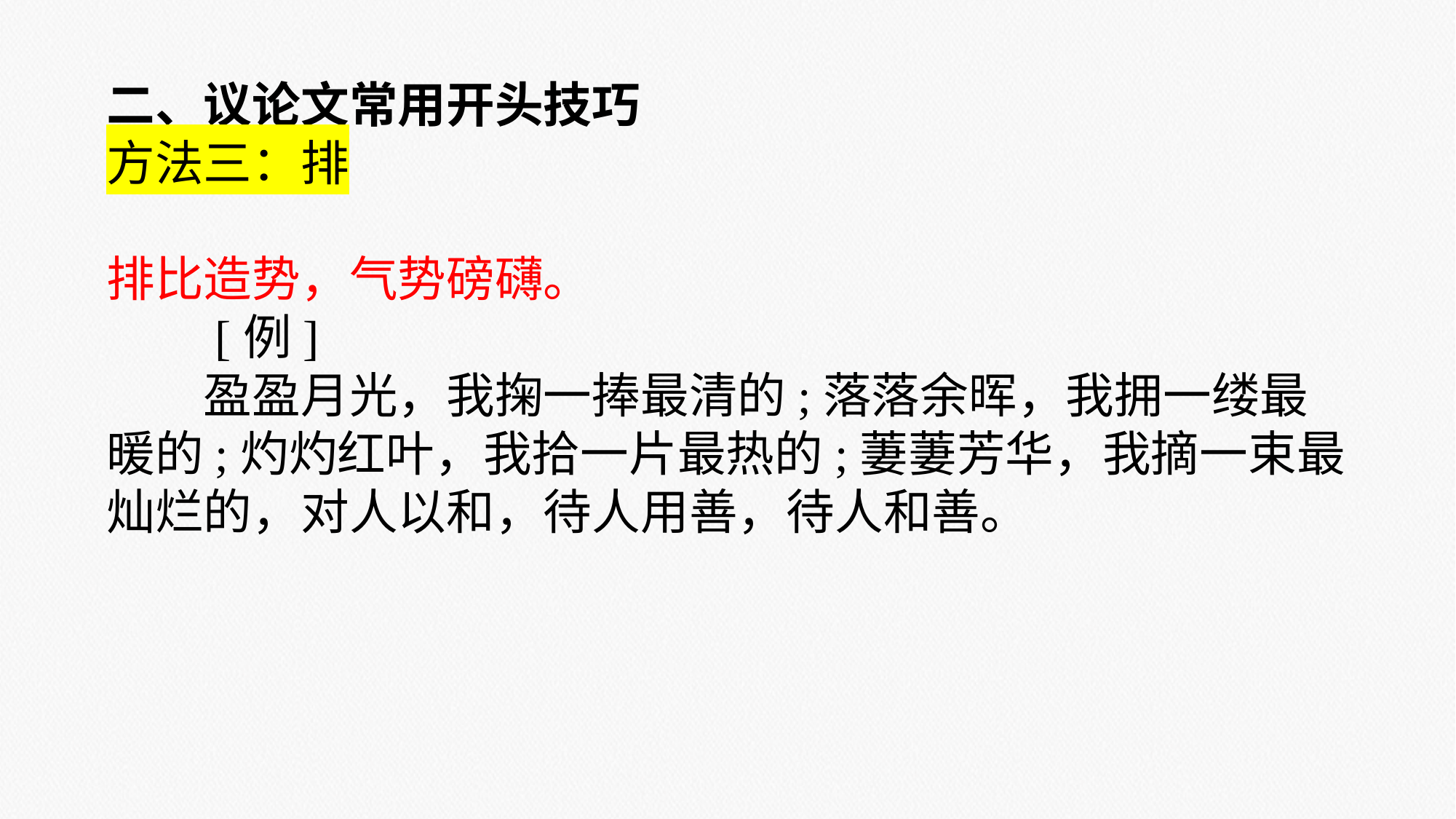

二、议论文常用开头技巧
方法三：排

排比造势，气势磅礴。
　　[例]
　　盈盈月光，我掬一捧最清的;落落余晖，我拥一缕最暖的;灼灼红叶，我拾一片最热的;萋萋芳华，我摘一束最灿烂的，对人以和，待人用善，待人和善。